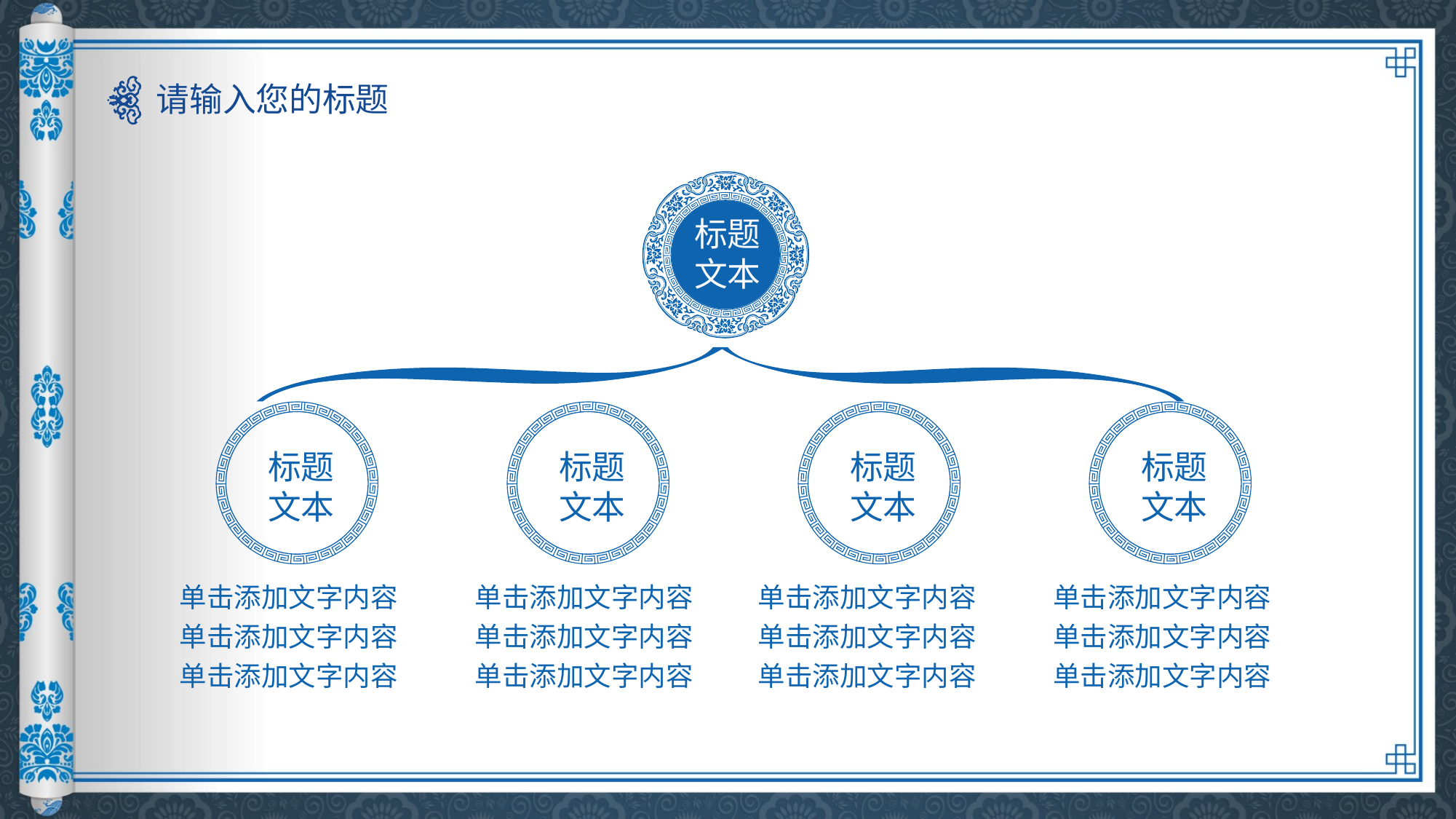

请输入您的标题

标题
文本

标题
文本

标题
文本

标题
文本

标题
文本
单击添加文字内容
单击添加文字内容
单击添加文字内容
单击添加文字内容
单击添加文字内容
单击添加文字内容
单击添加文字内容
单击添加文字内容
单击添加文字内容
单击添加文字内容
单击添加文字内容
单击添加文字内容